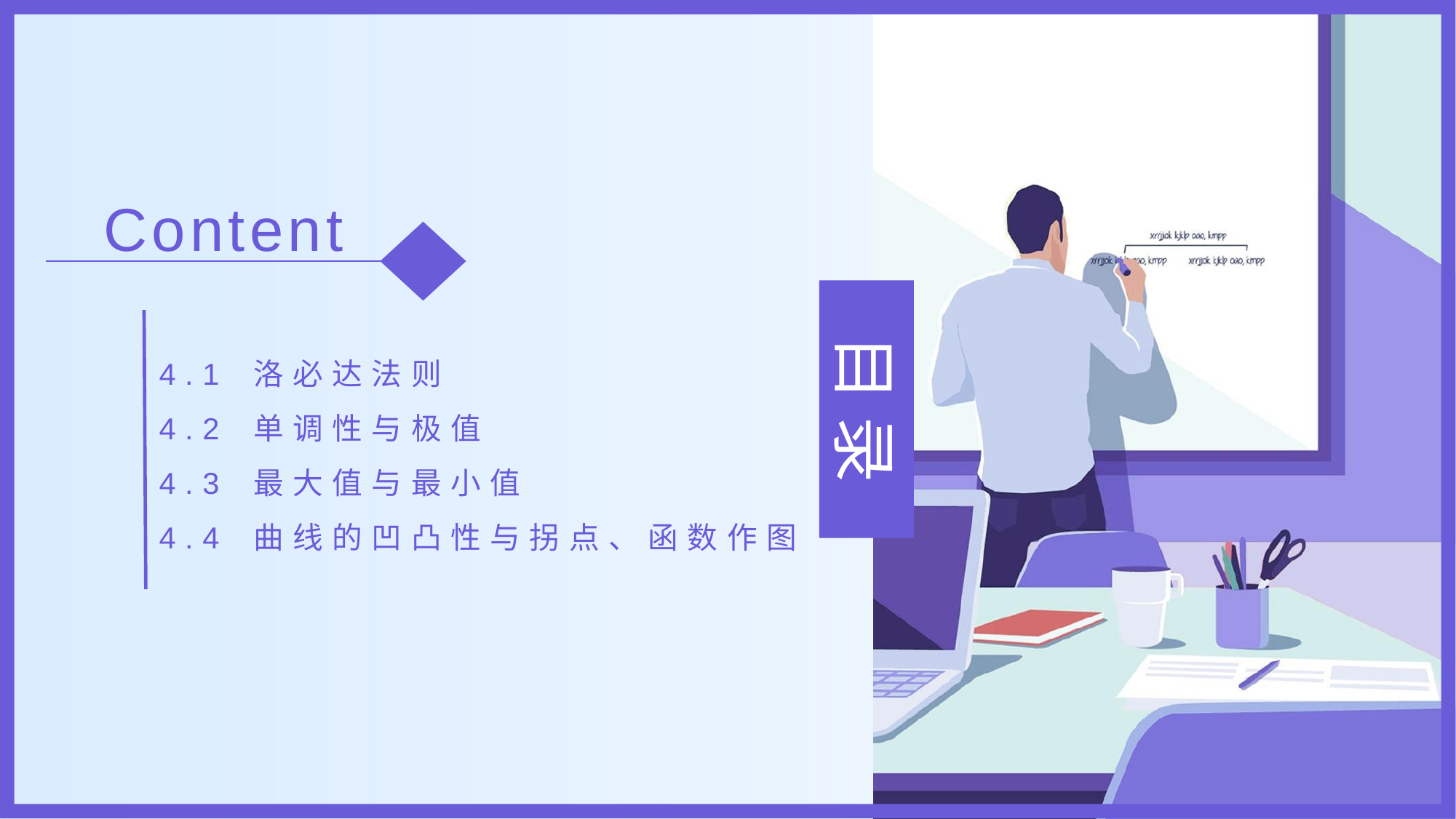

Content

4.1 洛必达法则
4.2 单调性与极值
4.3 最大值与最小值
4.4 曲线的凹凸性与拐点、函数作图
目 录